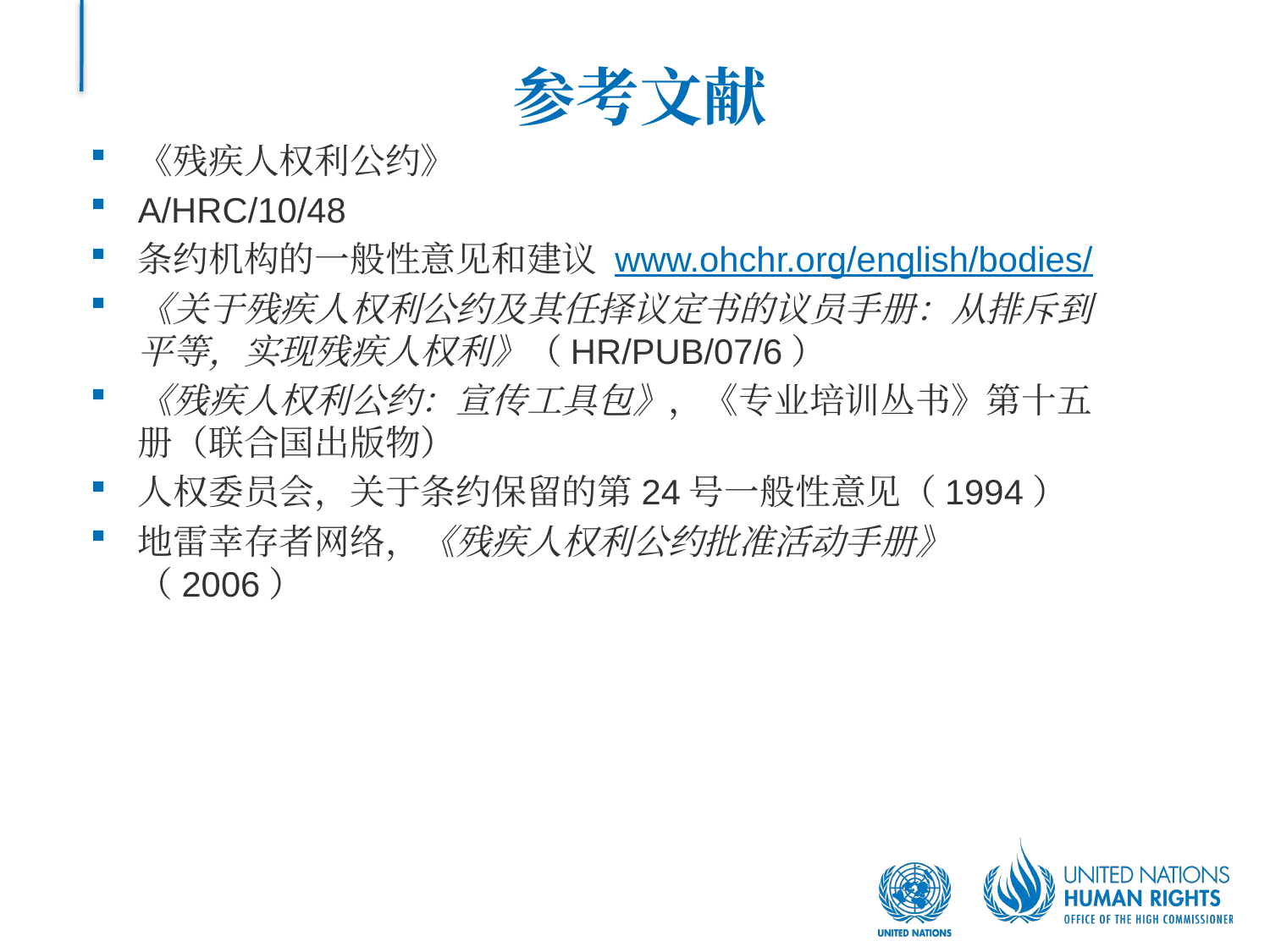

# 参考文献
《残疾人权利公约》
A/HRC/10/48
条约机构的一般性意见和建议 www.ohchr.org/english/bodies/
《关于残疾人权利公约及其任择议定书的议员手册：从排斥到平等，实现残疾人权利》（HR/PUB/07/6）
《残疾人权利公约：宣传工具包》，《专业培训丛书》第十五册（联合国出版物）
人权委员会，关于条约保留的第24号一般性意见（1994）
地雷幸存者网络，《残疾人权利公约批准活动手册》（2006）